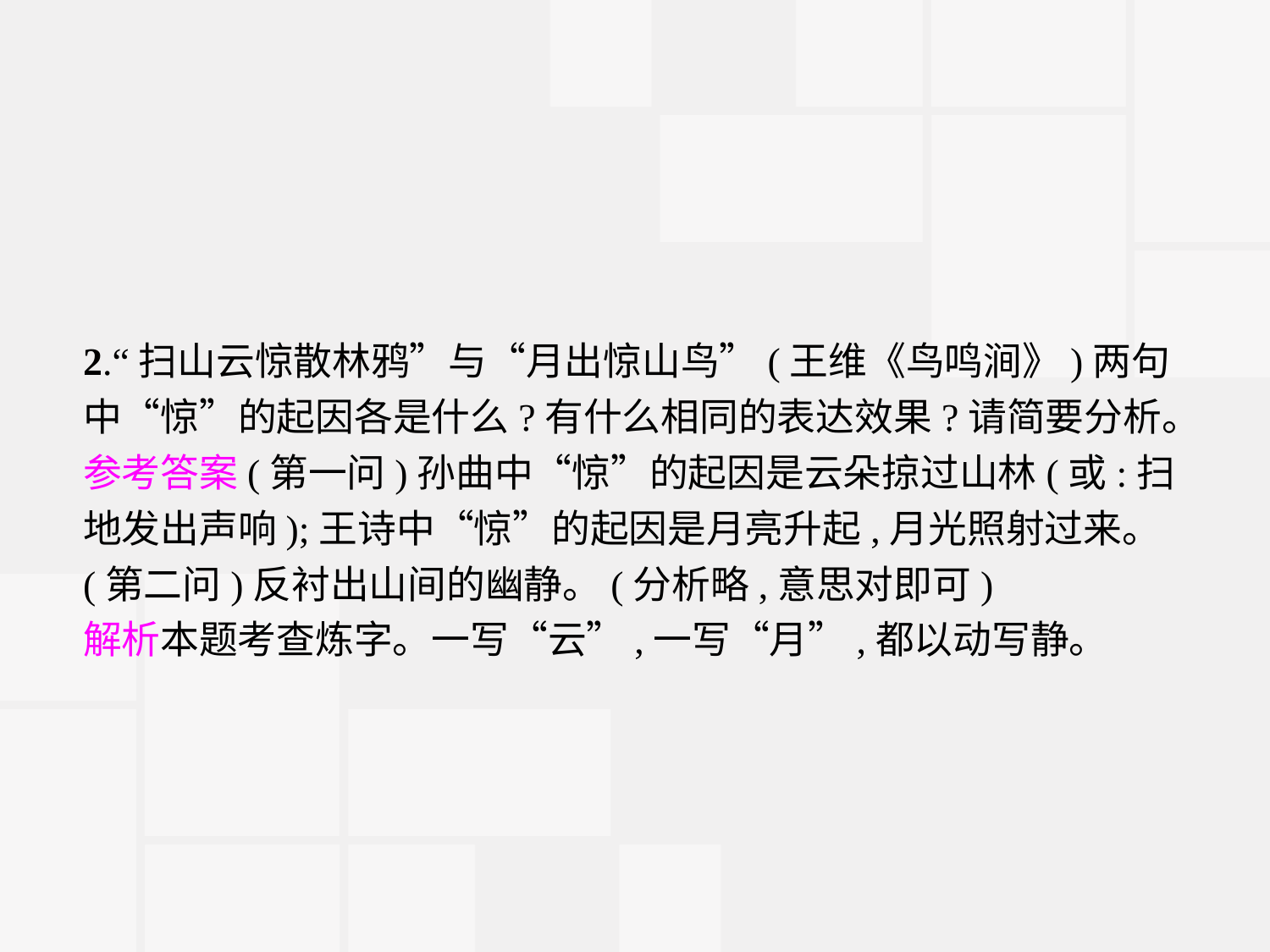

2.“扫山云惊散林鸦”与“月出惊山鸟”(王维《鸟鸣涧》)两句中“惊”的起因各是什么?有什么相同的表达效果?请简要分析。
参考答案(第一问)孙曲中“惊”的起因是云朵掠过山林(或:扫地发出声响);王诗中“惊”的起因是月亮升起,月光照射过来。(第二问)反衬出山间的幽静。(分析略,意思对即可)
解析本题考查炼字。一写“云”,一写“月”,都以动写静。